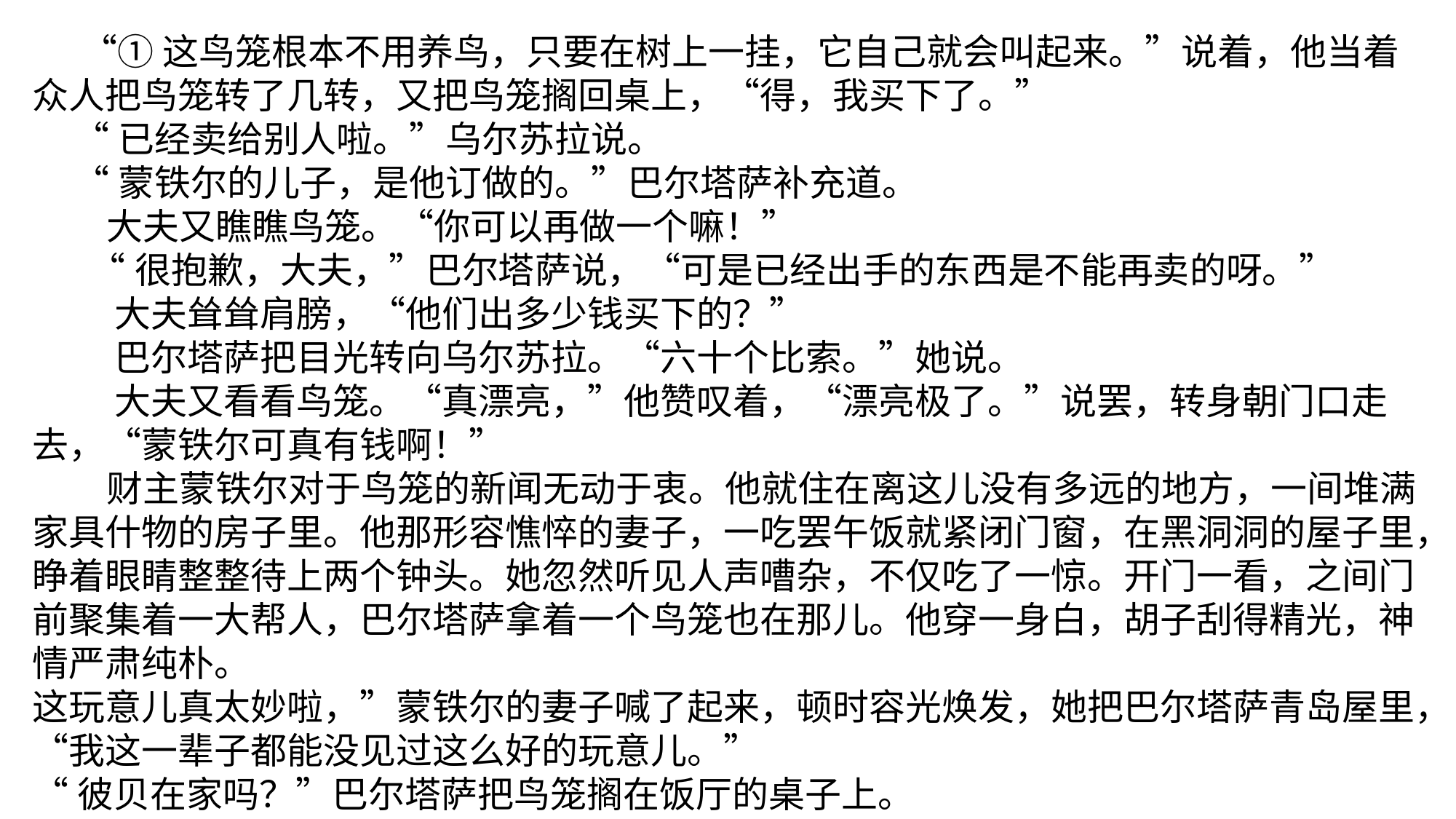

“①这鸟笼根本不用养鸟，只要在树上一挂，它自己就会叫起来。”说着，他当着众人把鸟笼转了几转，又把鸟笼搁回桌上，“得，我买下了。”
     “已经卖给别人啦。”乌尔苏拉说。
     “蒙铁尔的儿子，是他订做的。”巴尔塔萨补充道。
        大夫又瞧瞧鸟笼。“你可以再做一个嘛！”
       “很抱歉，大夫，”巴尔塔萨说，“可是已经出手的东西是不能再卖的呀。”
         大夫耸耸肩膀，“他们出多少钱买下的？”
         巴尔塔萨把目光转向乌尔苏拉。“六十个比索。”她说。
         大夫又看看鸟笼。“真漂亮，”他赞叹着，“漂亮极了。”说罢，转身朝门口走去，“蒙铁尔可真有钱啊！”
        财主蒙铁尔对于鸟笼的新闻无动于衷。他就住在离这儿没有多远的地方，一间堆满家具什物的房子里。他那形容憔悴的妻子，一吃罢午饭就紧闭门窗，在黑洞洞的屋子里，睁着眼睛整整待上两个钟头。她忽然听见人声嘈杂，不仅吃了一惊。开门一看，之间门前聚集着一大帮人，巴尔塔萨拿着一个鸟笼也在那儿。他穿一身白，胡子刮得精光，神情严肃纯朴。
这玩意儿真太妙啦，”蒙铁尔的妻子喊了起来，顿时容光焕发，她把巴尔塔萨青岛屋里，“我这一辈子都能没见过这么好的玩意儿。”
“彼贝在家吗？”巴尔塔萨把鸟笼搁在饭厅的桌子上。